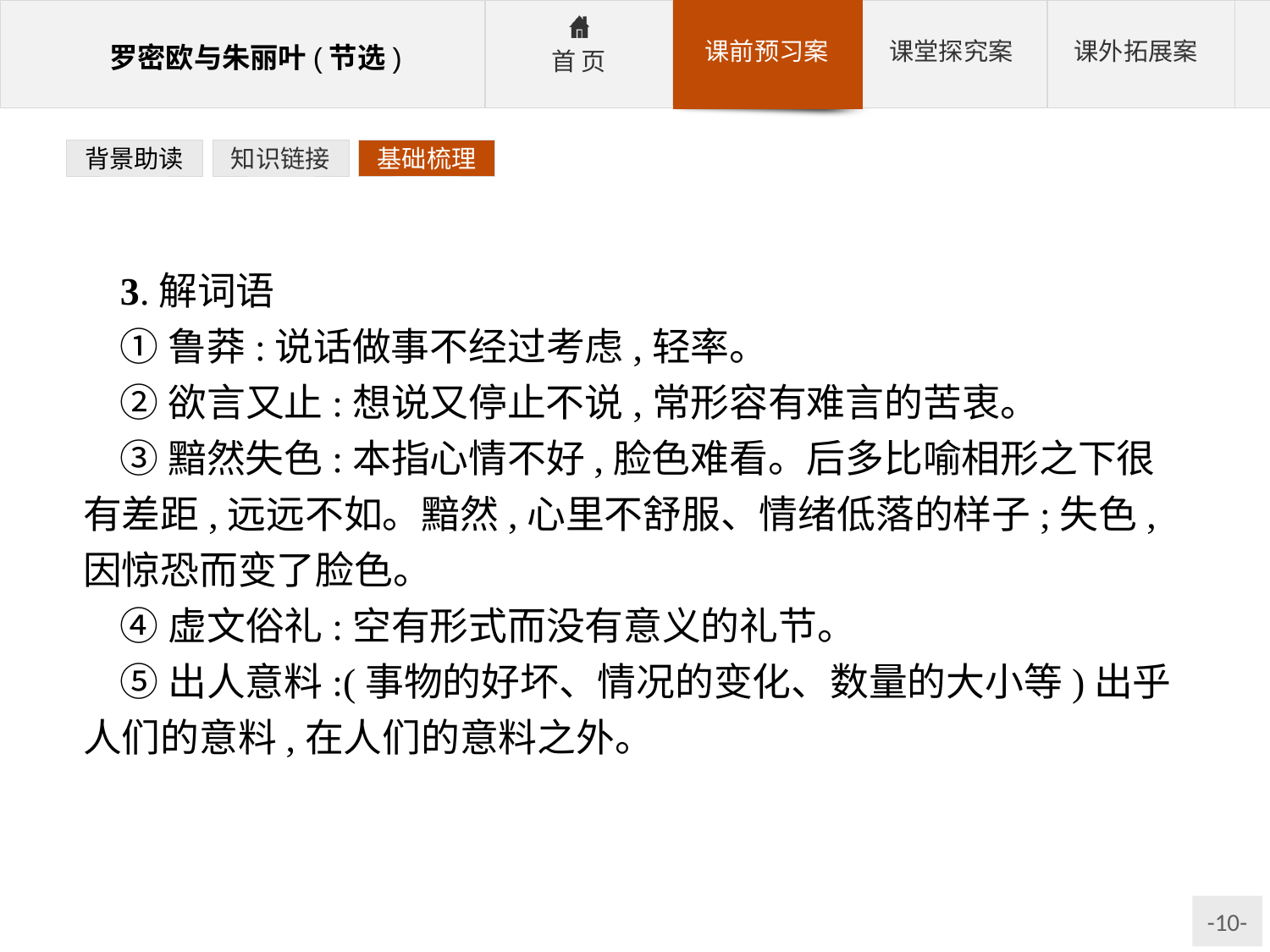

背景助读
知识链接
基础梳理
3.解词语
①鲁莽:说话做事不经过考虑,轻率。
②欲言又止:想说又停止不说,常形容有难言的苦衷。
③黯然失色:本指心情不好,脸色难看。后多比喻相形之下很有差距,远远不如。黯然,心里不舒服、情绪低落的样子;失色,因惊恐而变了脸色。
④虚文俗礼:空有形式而没有意义的礼节。
⑤出人意料:(事物的好坏、情况的变化、数量的大小等)出乎人们的意料,在人们的意料之外。